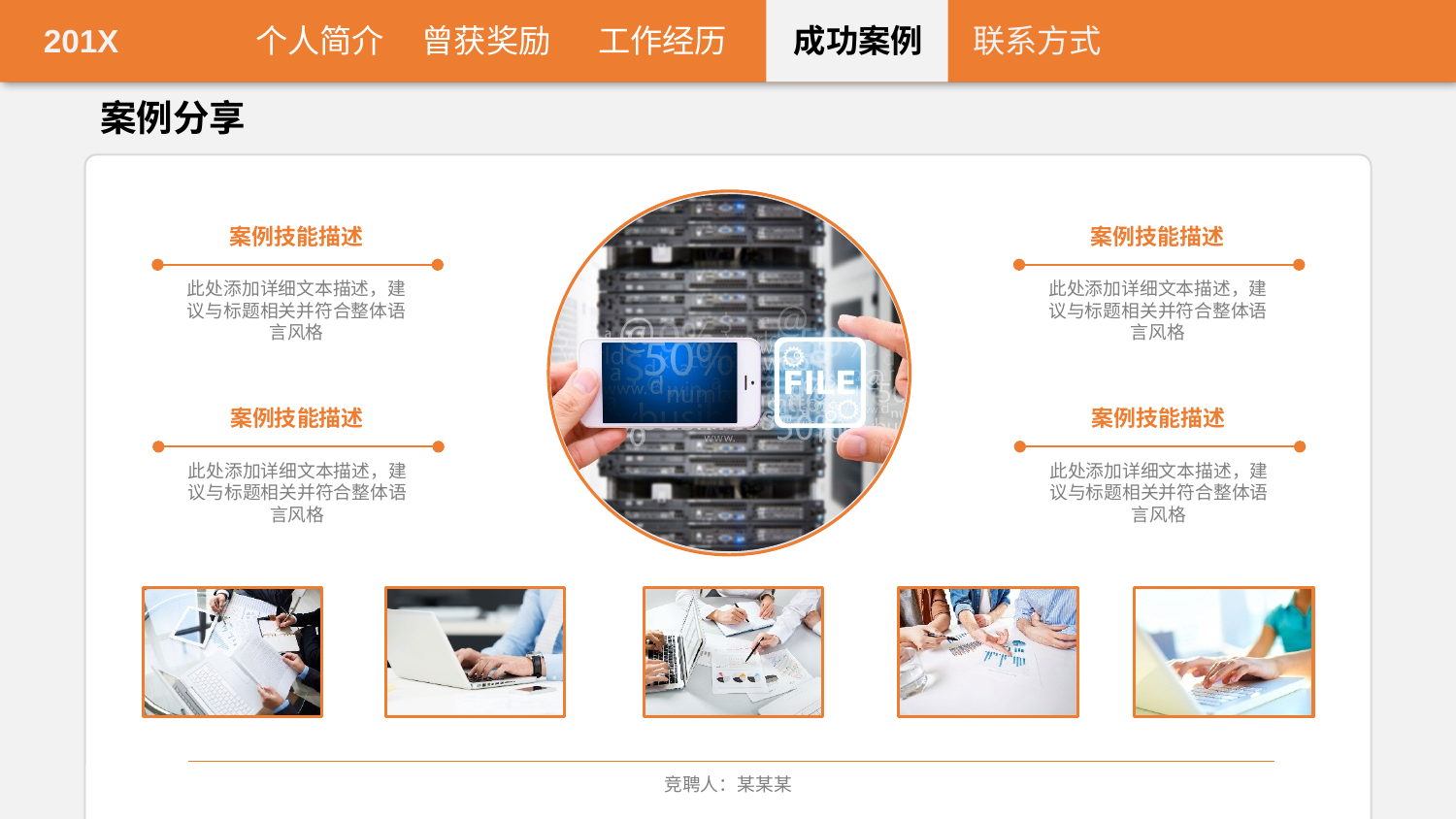

201X
个人简介
工作经历
成功案例
联系方式
曾获奖励
案例分享

案例技能描述
案例技能描述
此处添加详细文本描述，建议与标题相关并符合整体语言风格
此处添加详细文本描述，建议与标题相关并符合整体语言风格
案例技能描述
案例技能描述
此处添加详细文本描述，建议与标题相关并符合整体语言风格
此处添加详细文本描述，建议与标题相关并符合整体语言风格

竞聘人：某某某